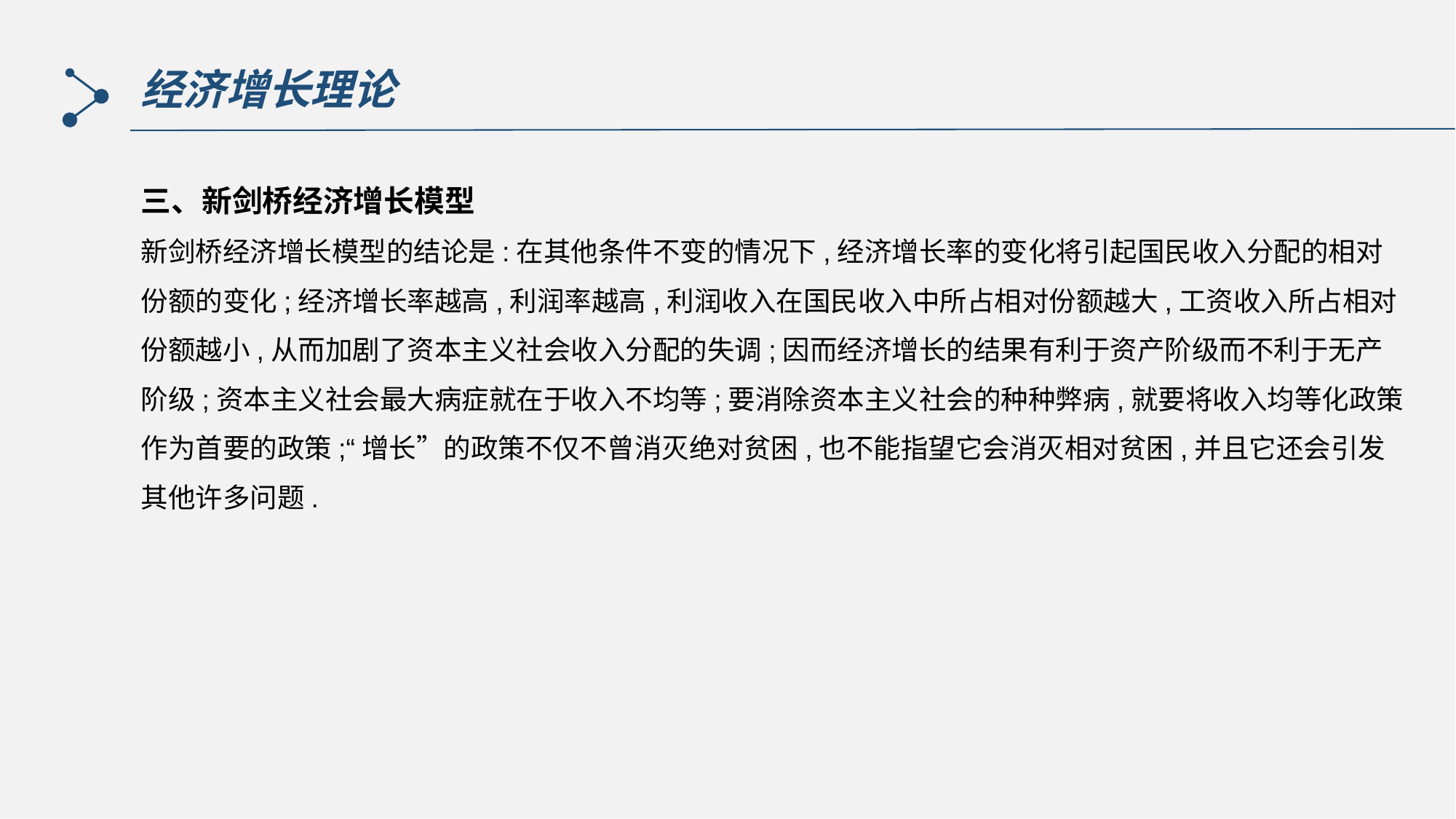

经济增长理论
三、新剑桥经济增长模型
新剑桥经济增长模型的结论是:在其他条件不变的情况下,经济增长率的变化将引起国民收入分配的相对份额的变化;经济增长率越高,利润率越高,利润收入在国民收入中所占相对份额越大,工资收入所占相对份额越小,从而加剧了资本主义社会收入分配的失调;因而经济增长的结果有利于资产阶级而不利于无产阶级;资本主义社会最大病症就在于收入不均等;要消除资本主义社会的种种弊病,就要将收入均等化政策作为首要的政策;“增长”的政策不仅不曾消灭绝对贫困,也不能指望它会消灭相对贫困,并且它还会引发其他许多问题.